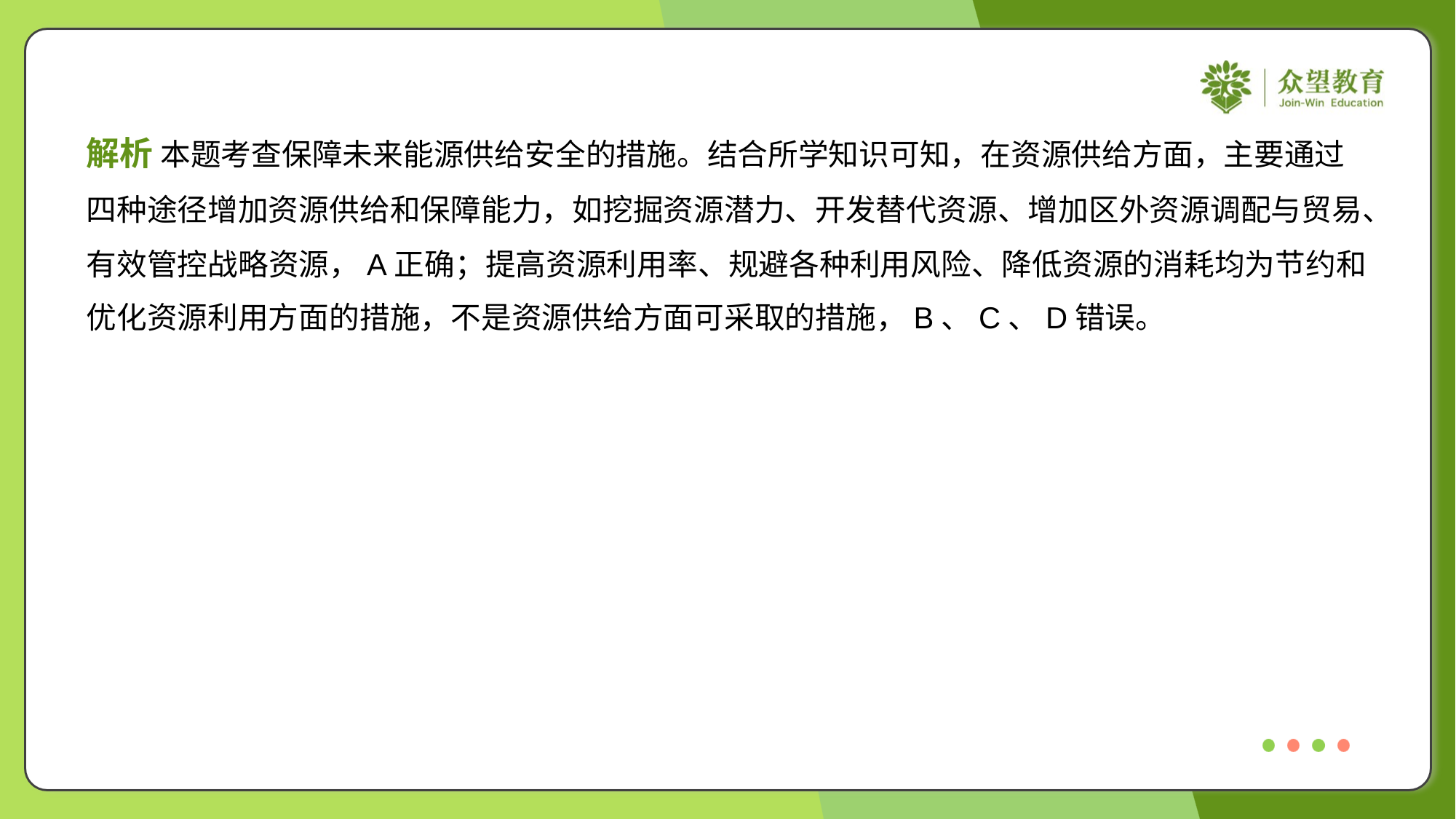

解析 本题考查保障未来能源供给安全的措施。结合所学知识可知，在资源供给方面，主要通过
四种途径增加资源供给和保障能力，如挖掘资源潜力、开发替代资源、增加区外资源调配与贸易、
有效管控战略资源，A正确；提高资源利用率、规避各种利用风险、降低资源的消耗均为节约和
优化资源利用方面的措施，不是资源供给方面可采取的措施，B、C、D错误。